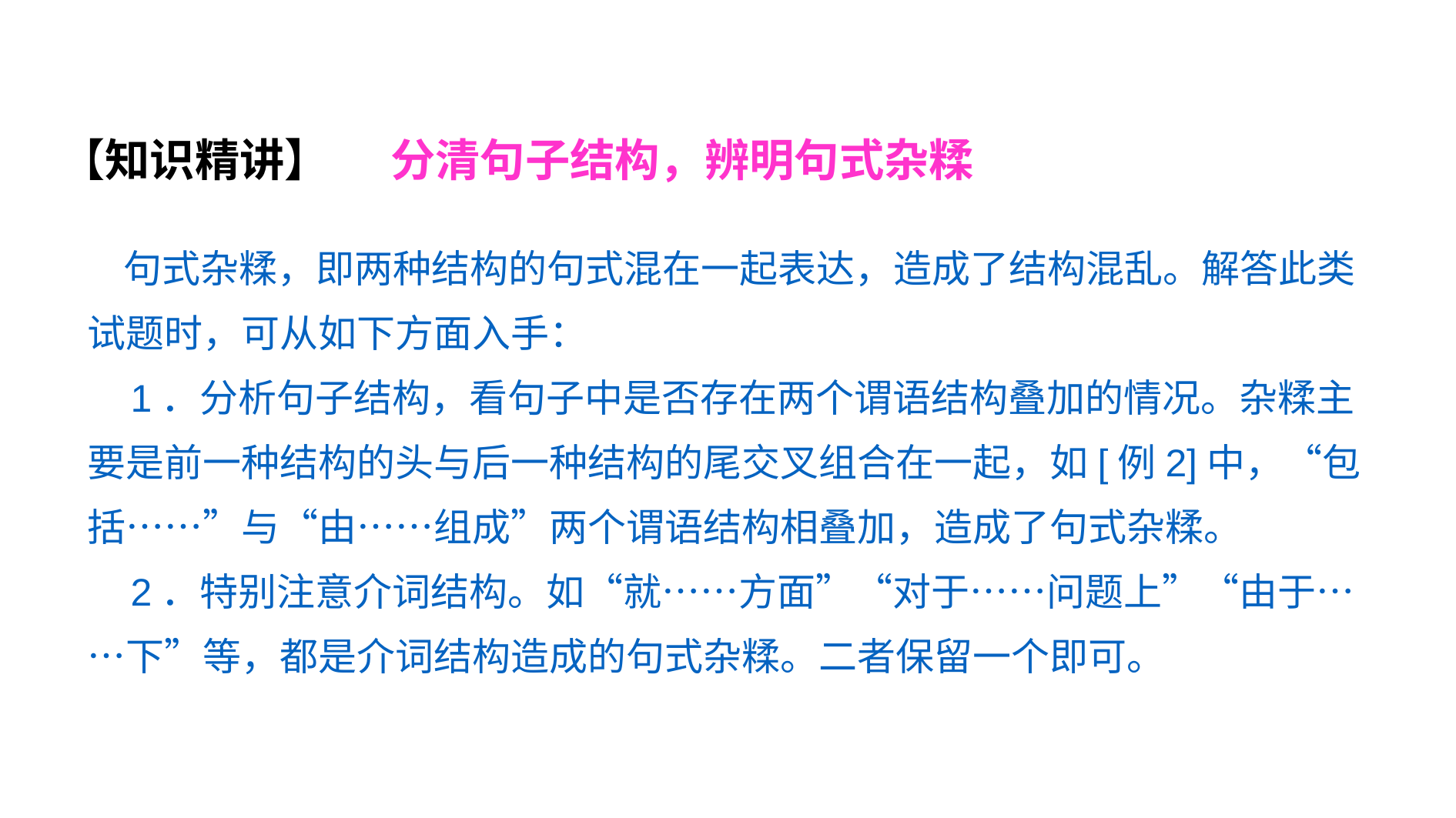

【知识精讲】      分清句子结构，辨明句式杂糅
    句式杂糅，即两种结构的句式混在一起表达，造成了结构混乱。解答此类试题时，可从如下方面入手：
    1．分析句子结构，看句子中是否存在两个谓语结构叠加的情况。杂糅主要是前一种结构的头与后一种结构的尾交叉组合在一起，如[例2]中，“包括……”与“由……组成”两个谓语结构相叠加，造成了句式杂糅。
    2．特别注意介词结构。如“就……方面”“对于……问题上”“由于……下”等，都是介词结构造成的句式杂糅。二者保留一个即可。